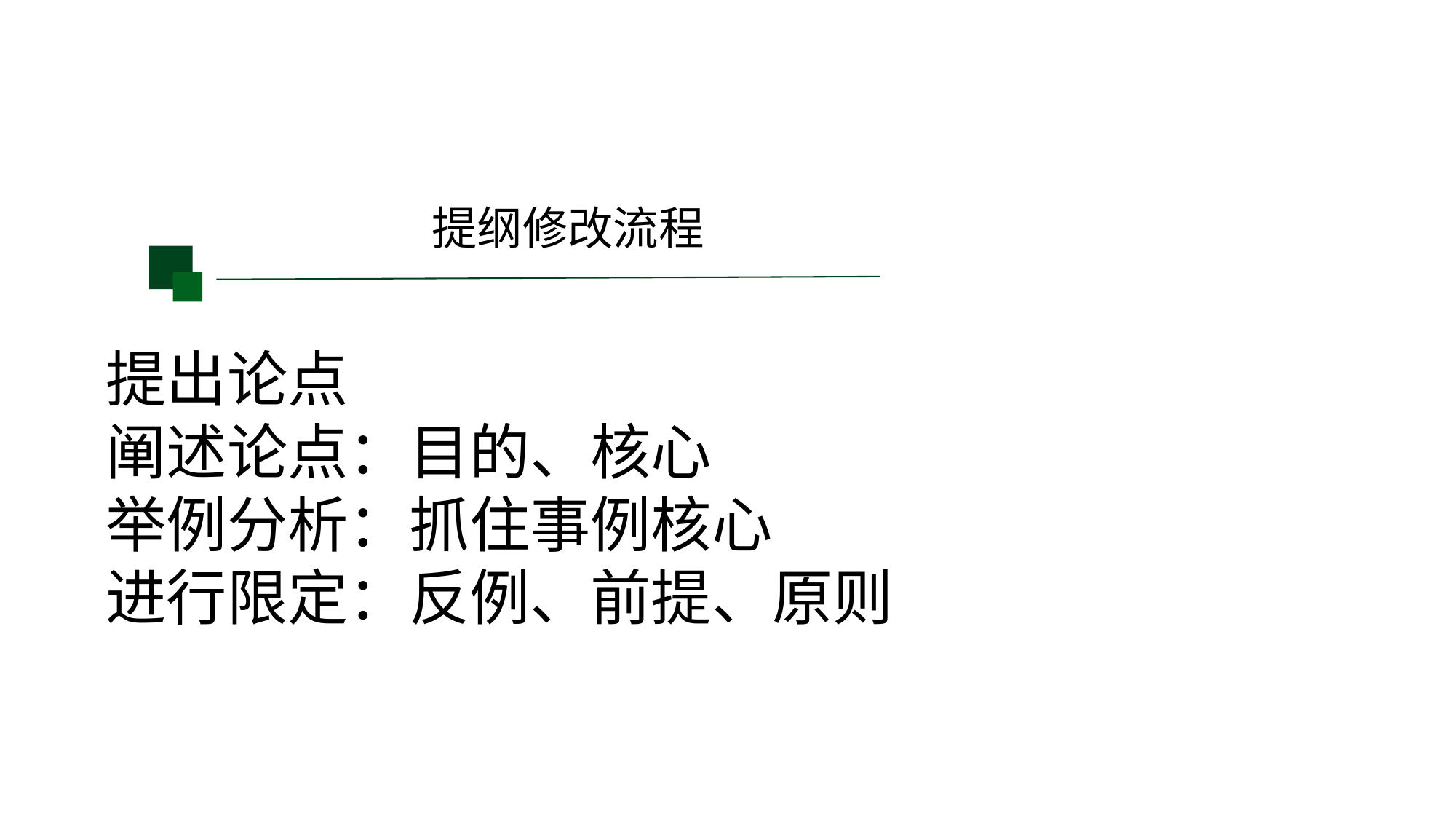

提纲修改流程

提出论点
阐述论点：目的、核心
举例分析：抓住事例核心
进行限定：反例、前提、原则